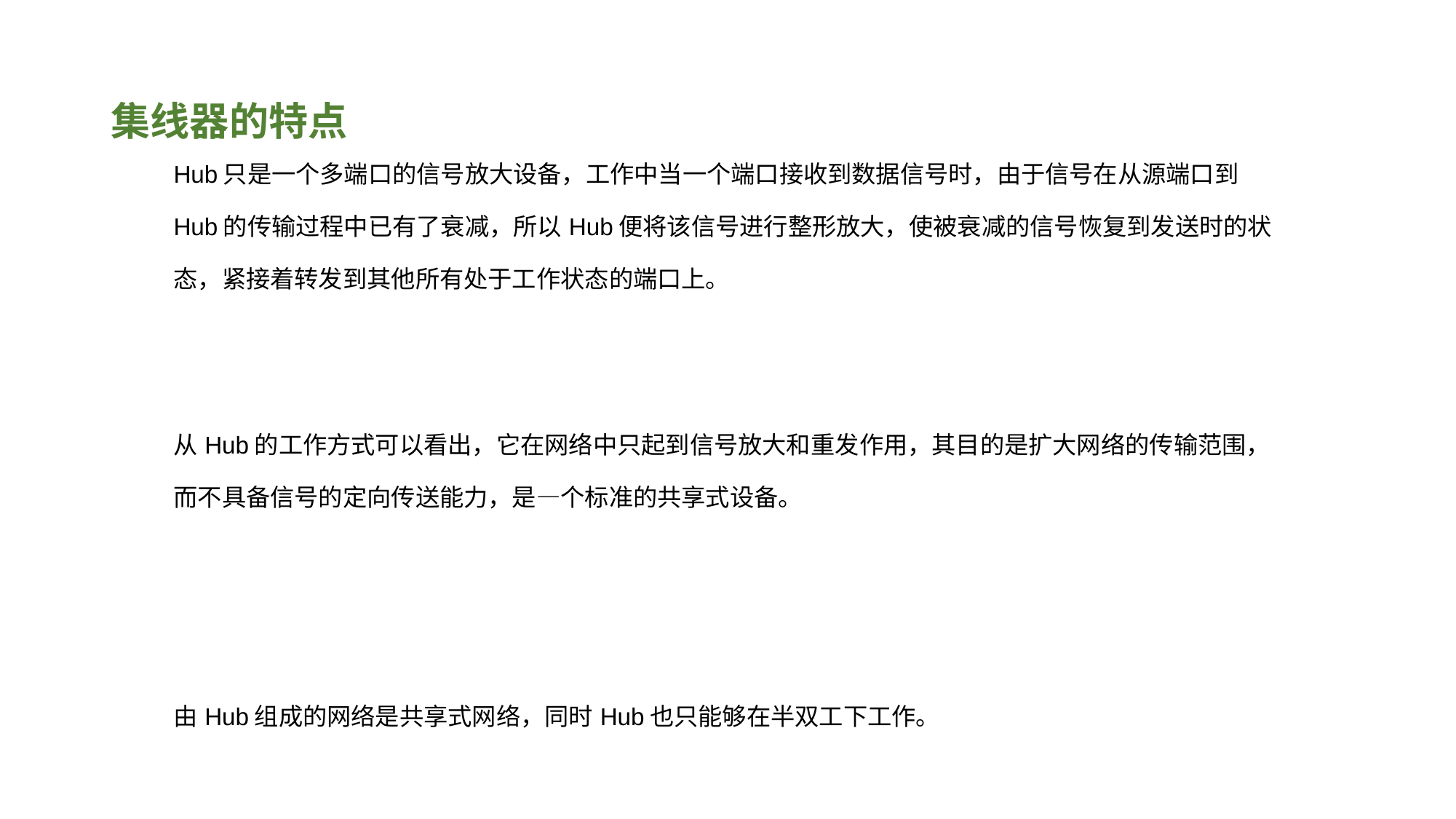

# 集线器的特点
Hub只是一个多端口的信号放大设备，工作中当一个端口接收到数据信号时，由于信号在从源端口到Hub的传输过程中已有了衰减，所以Hub便将该信号进行整形放大，使被衰减的信号恢复到发送时的状态，紧接着转发到其他所有处于工作状态的端口上。
从Hub的工作方式可以看出，它在网络中只起到信号放大和重发作用，其目的是扩大网络的传输范围，而不具备信号的定向传送能力，是—个标准的共享式设备。
由Hub组成的网络是共享式网络，同时Hub也只能够在半双工下工作。